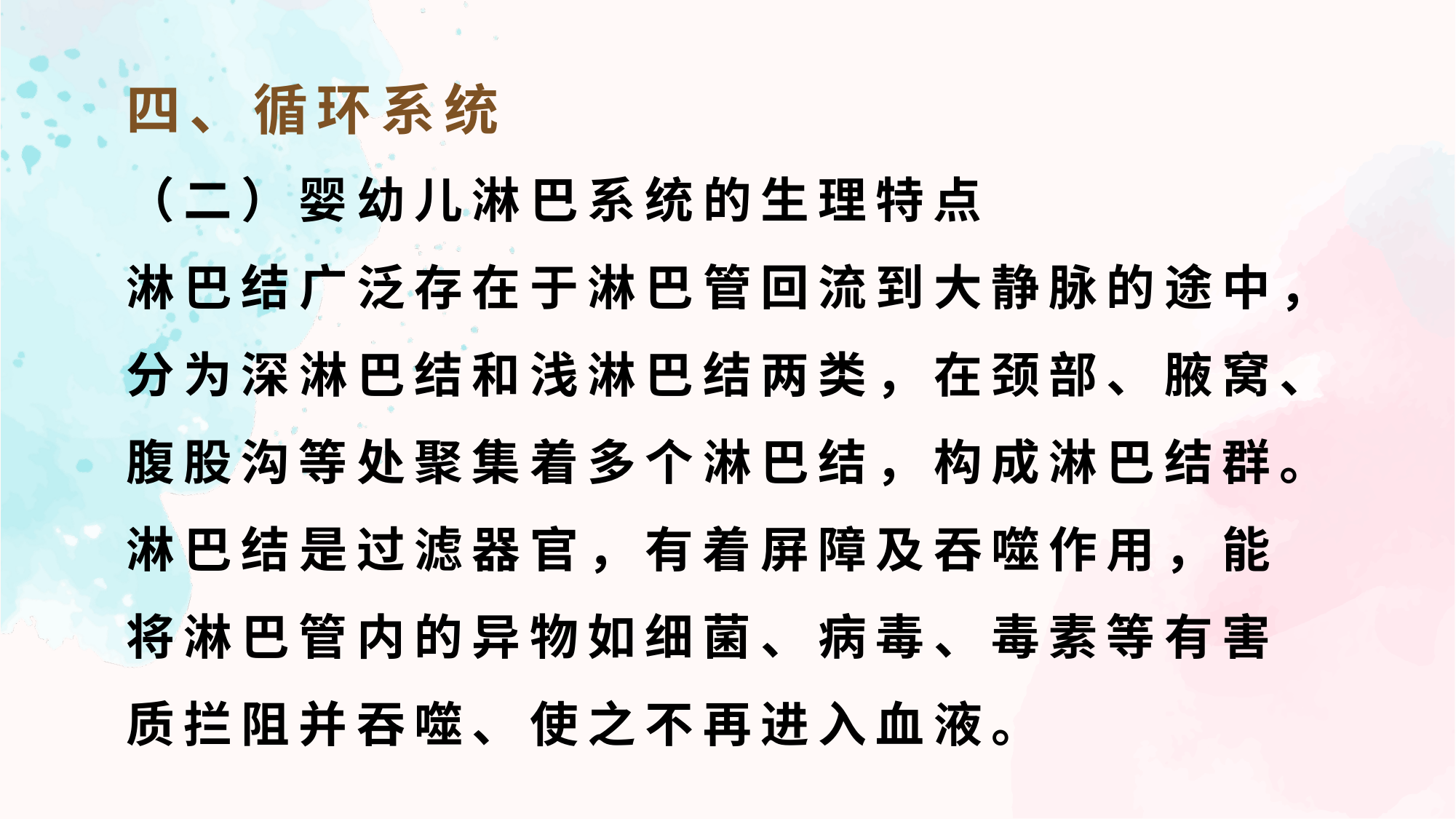

四、循环系统
（二）婴幼儿淋巴系统的生理特点
淋巴结广泛存在于淋巴管回流到大静脉的途中，分为深淋巴结和浅淋巴结两类，在颈部、腋窝、腹股沟等处聚集着多个淋巴结，构成淋巴结群。淋巴结是过滤器官，有着屏障及吞噬作用，能将淋巴管内的异物如细菌、病毒、毒素等有害质拦阻并吞噬、使之不再进入血液。